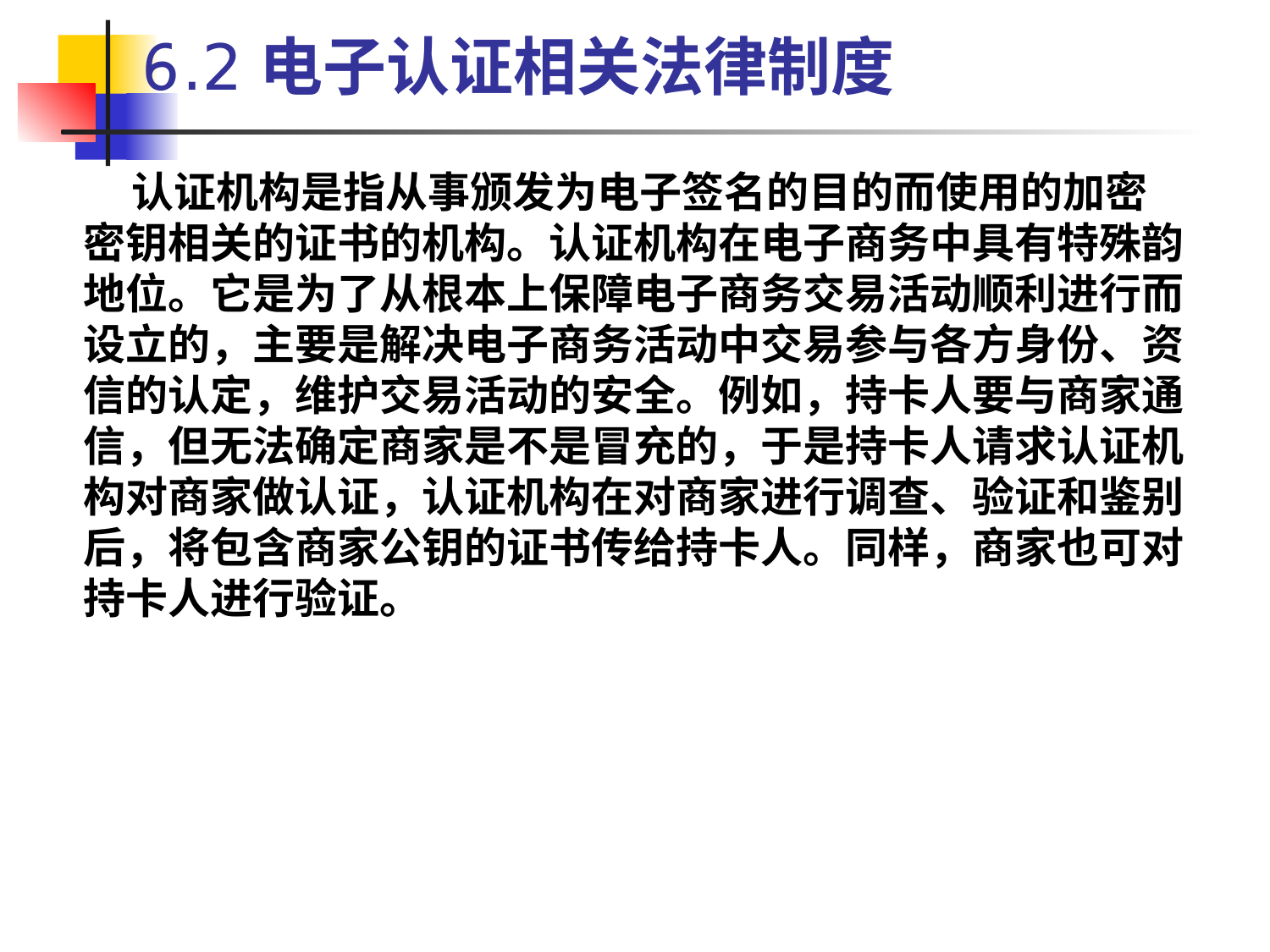

6.2电子认证相关法律制度
    认证机构是指从事颁发为电子签名的目的而使用的加密密钥相关的证书的机构。认证机构在电子商务中具有特殊韵地位。它是为了从根本上保障电子商务交易活动顺利进行而设立的，主要是解决电子商务活动中交易参与各方身份、资信的认定，维护交易活动的安全。例如，持卡人要与商家通信，但无法确定商家是不是冒充的，于是持卡人请求认证机构对商家做认证，认证机构在对商家进行调查、验证和鉴别后，将包含商家公钥的证书传给持卡人。同样，商家也可对持卡人进行验证。